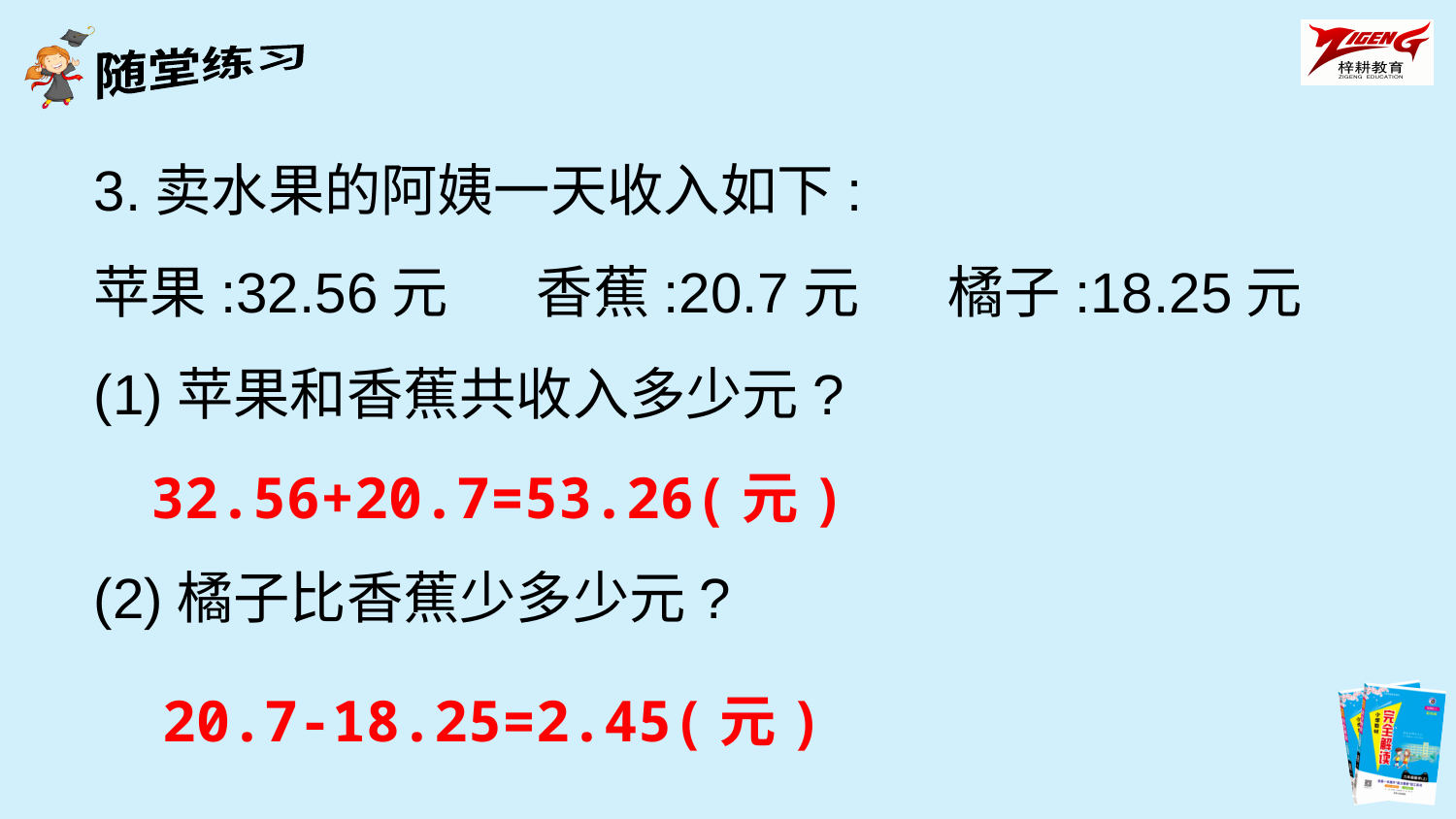

3.卖水果的阿姨一天收入如下:
苹果:32.56元       香蕉:20.7元       橘子:18.25元
(1)苹果和香蕉共收入多少元?

(2)橘子比香蕉少多少元?
32.56+20.7=53.26(元)
20.7-18.25=2.45(元)